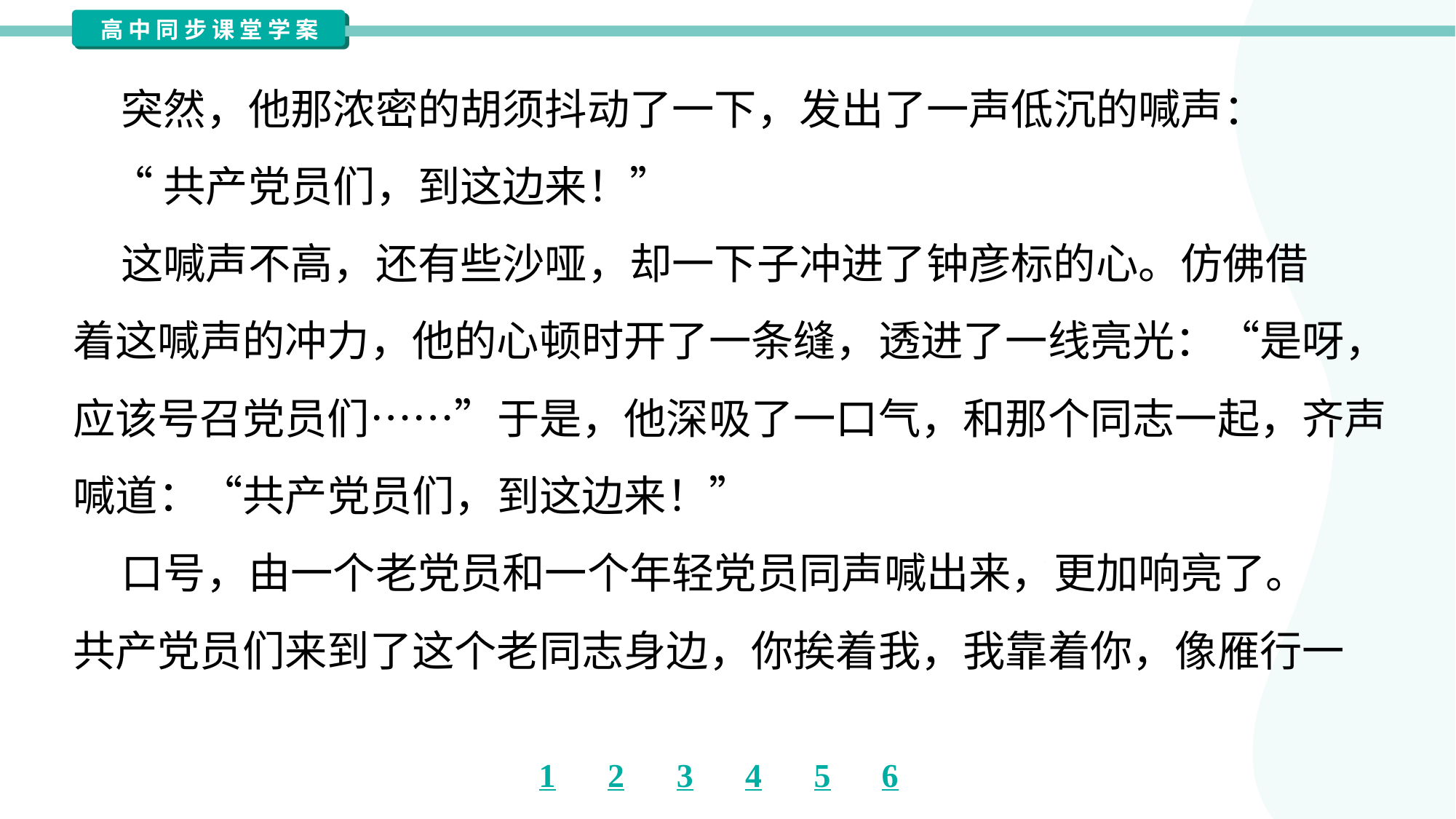

突然，他那浓密的胡须抖动了一下，发出了一声低沉的喊声：
    “共产党员们，到这边来！”
    这喊声不高，还有些沙哑，却一下子冲进了钟彦标的心。仿佛借
着这喊声的冲力，他的心顿时开了一条缝，透进了一线亮光：“是呀，
应该号召党员们……”于是，他深吸了一口气，和那个同志一起，齐声
喊道：“共产党员们，到这边来！”
    口号，由一个老党员和一个年轻党员同声喊出来，更加响亮了。
共产党员们来到了这个老同志身边，你挨着我，我靠着你，像雁行一